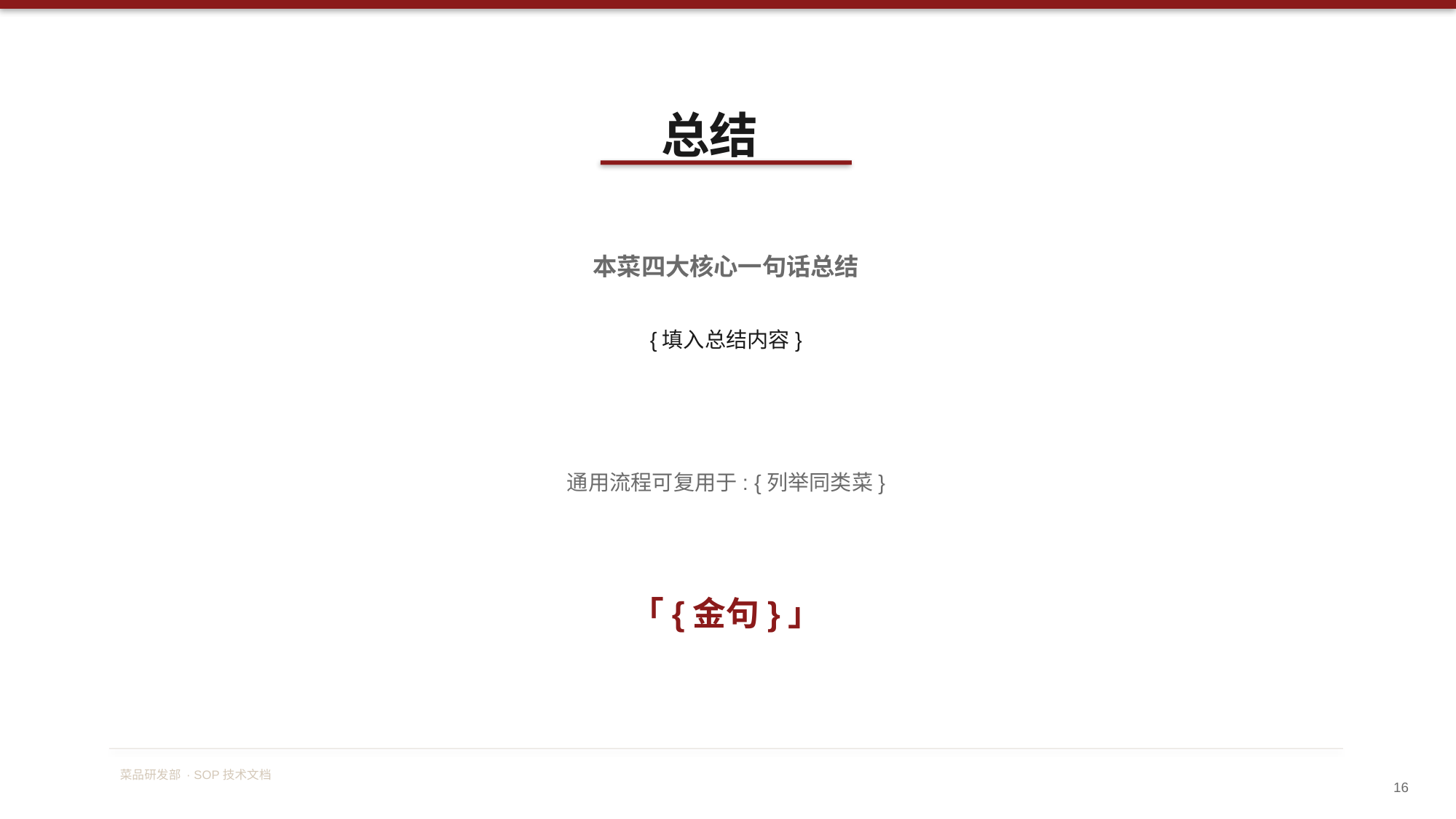

总结

本菜四大核心一句话总结
{填入总结内容}
通用流程可复用于: {列举同类菜}
「{金句}」

菜品研发部 · SOP技术文档
16